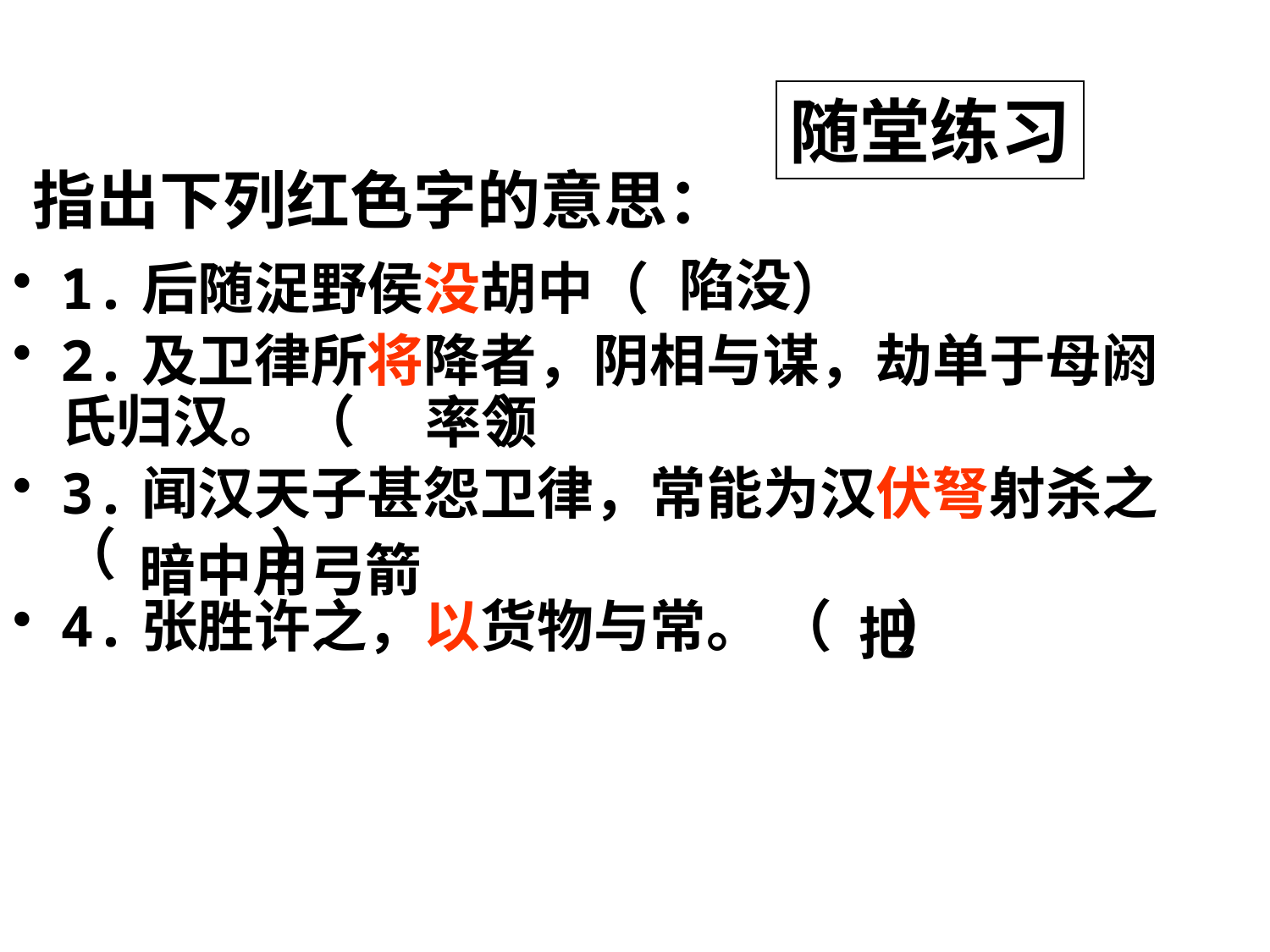

#
随堂练习
指出下列红色字的意思：
陷没
1.后随浞野侯没胡中（           ）
2.及卫律所将降者，阴相与谋，劫单于母阏氏归汉。 （           ）
3.闻汉天子甚怨卫律，常能为汉伏弩射杀之 （            ）
4.张胜许之，以货物与常。 （     ）
率领
暗中用弓箭
把